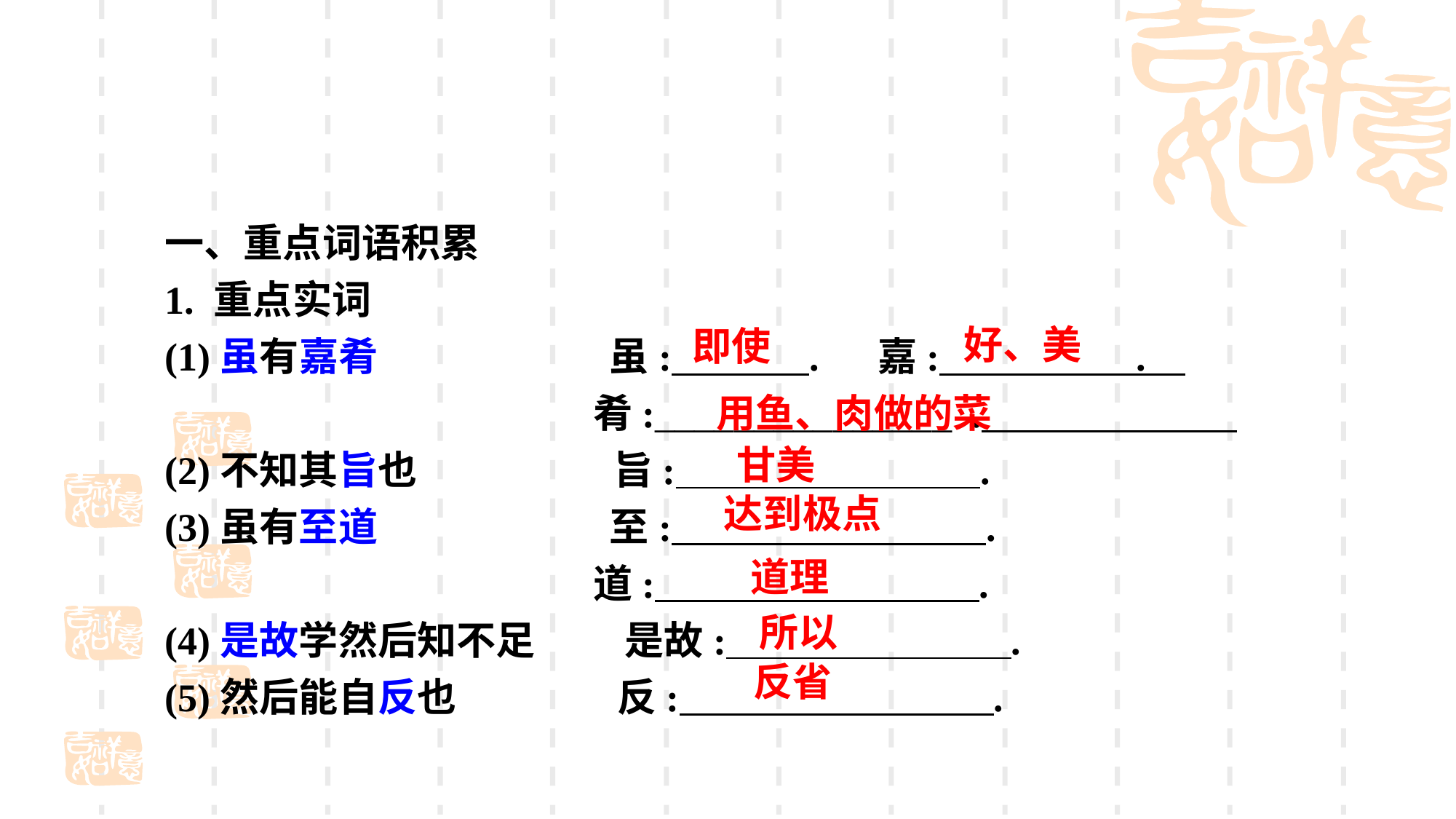

一、重点词语积累
1. 重点实词
(1)虽有嘉肴                          虽:              .     嘉:                    .
                                               肴:_______________  .
(2)不知其旨也                      旨:                               .
(3)虽有至道                          至:                                .
                                               道:                                 .
(4)是故学然后知不足          是故:                             .
(5)然后能自反也                  反:                                .

好、美
即使
用鱼、肉做的菜
甘美
达到极点
道理
所以
反省